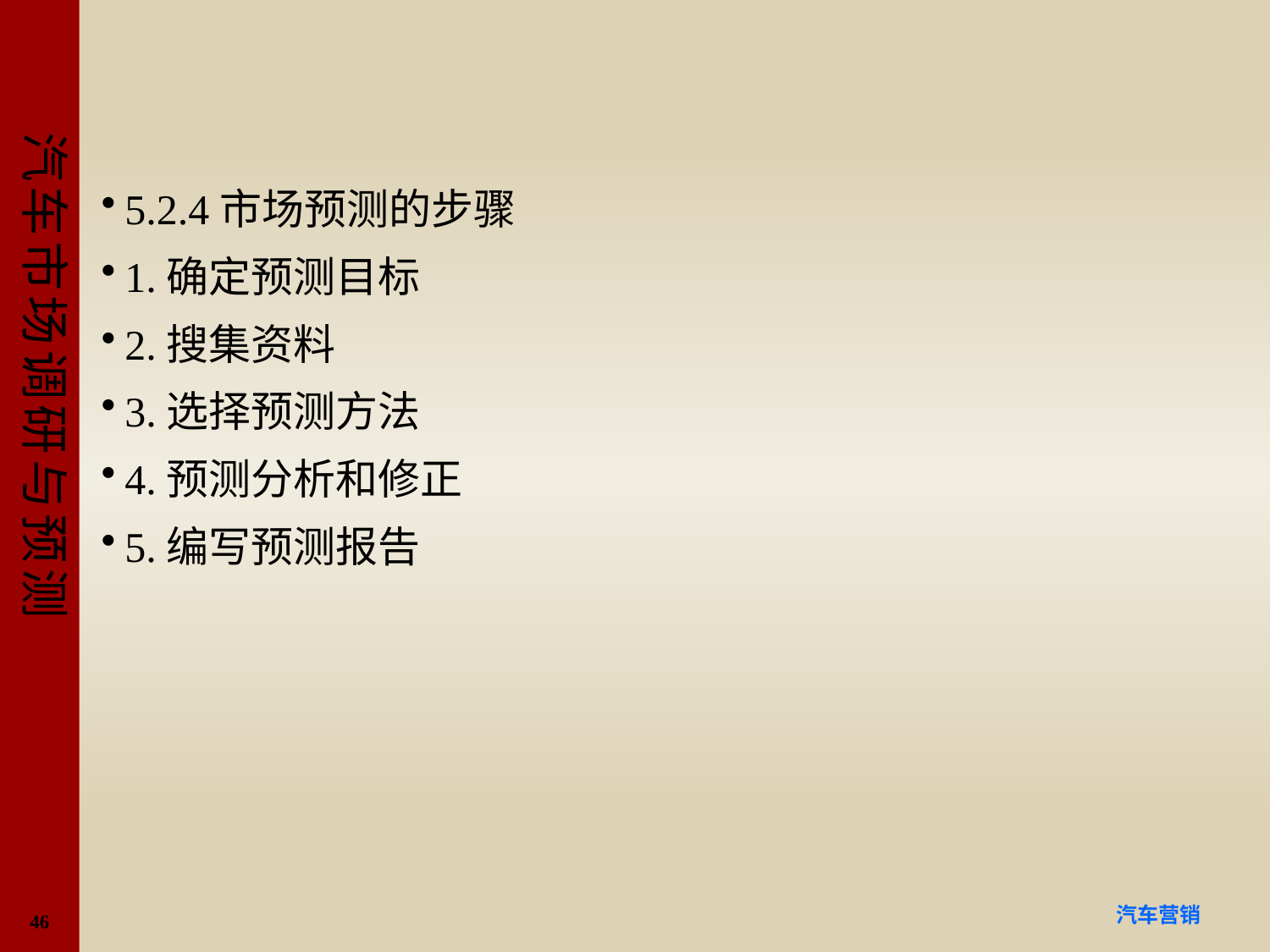

#
5.2.4市场预测的步骤
1.确定预测目标
2.搜集资料
3.选择预测方法
4.预测分析和修正
5.编写预测报告

46